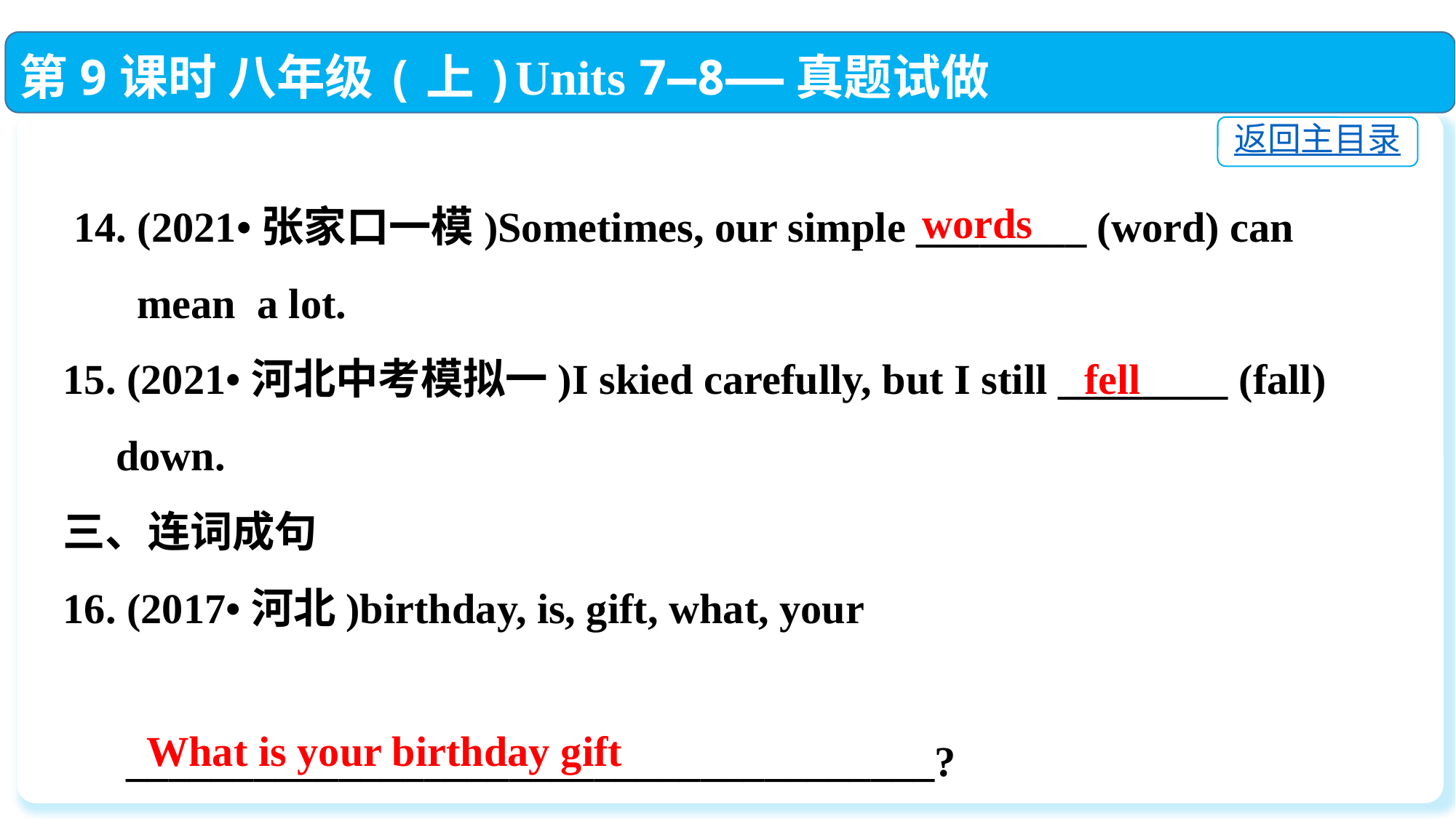

第9课时 八年级(上)Units 7—8——真题试做

返回主目录
 14. (2021•张家口一模)Sometimes, our simple ________ (word) can
       mean  a lot.
15. (2021•河北中考模拟一)I skied carefully, but I still ________ (fall)
     down.
三、连词成句
16. (2017•河北)birthday, is, gift, what, your

      ______________________________________?
words
fell
What is your birthday gift